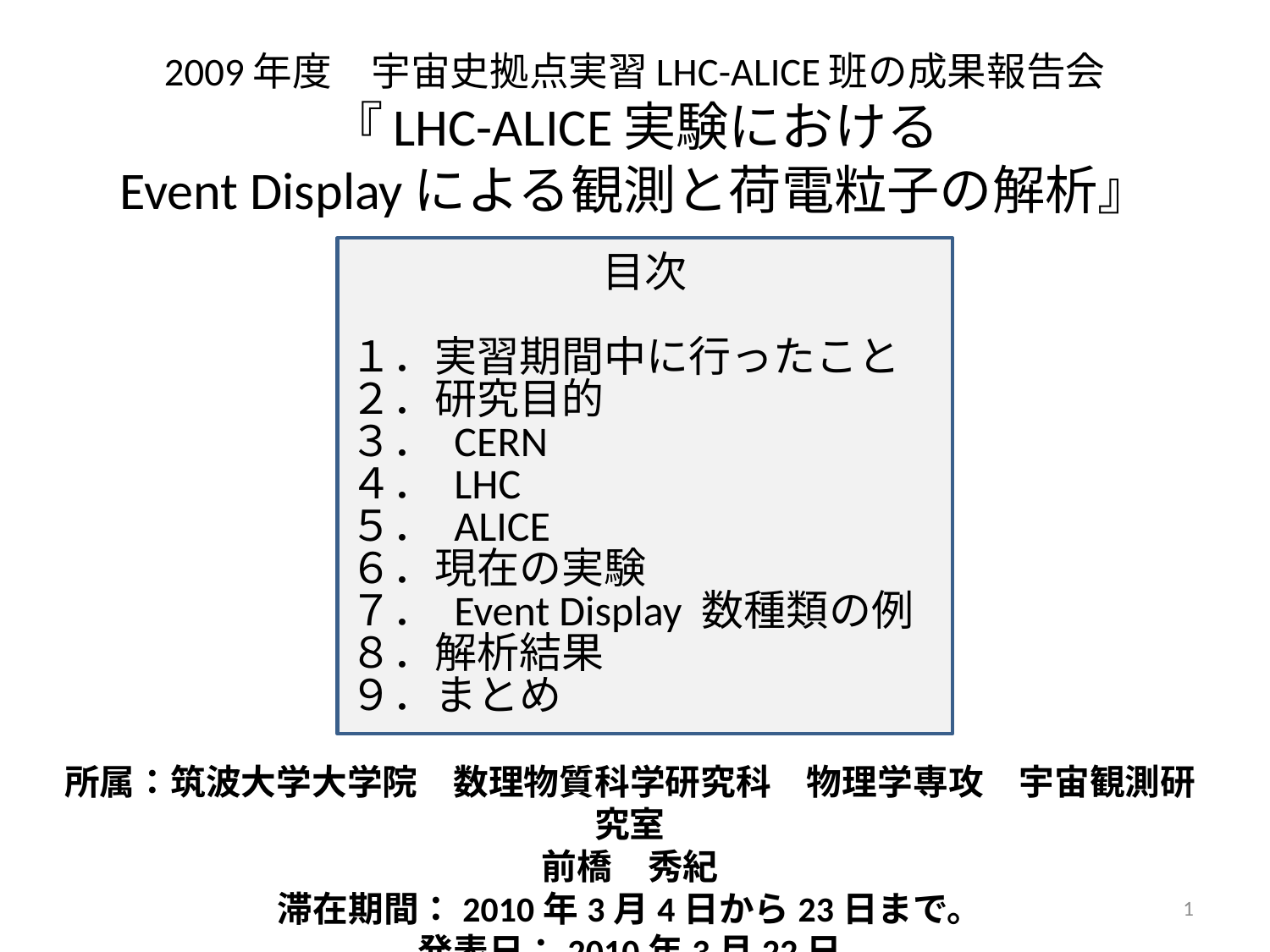

# 2009年度　宇宙史拠点実習LHC-ALICE班の成果報告会 『LHC-ALICE実験における Event Displayによる観測と荷電粒子の解析』
目次

１．実習期間中に行ったこと
２．研究目的
３． CERN
４． LHC
５． ALICE
６．現在の実験
７． Event Display 数種類の例
８．解析結果
９．まとめ
所属：筑波大学大学院　数理物質科学研究科　物理学専攻　宇宙観測研究室
前橋　秀紀
滞在期間：2010年3月4日から23日まで。
発表日：2010年3月22日
1